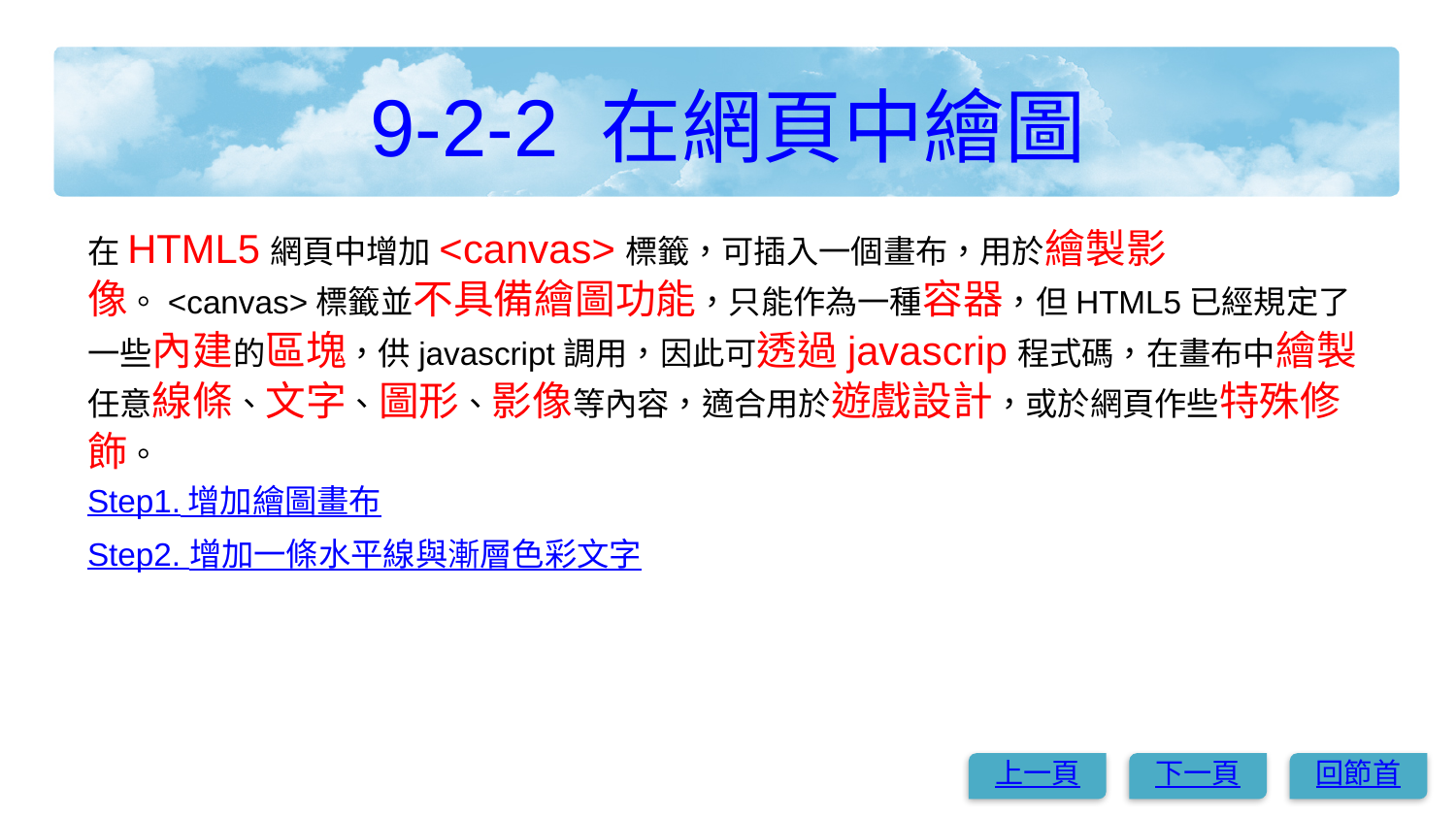

# 9-2-2 在網頁中繪圖
在HTML5網頁中增加<canvas>標籤，可插入一個畫布，用於繪製影像。<canvas>標籤並不具備繪圖功能，只能作為一種容器，但HTML5已經規定了一些內建的區塊，供javascript調用，因此可透過javascrip程式碼，在畫布中繪製任意線條、文字、圖形、影像等內容，適合用於遊戲設計，或於網頁作些特殊修飾。
Step1. 增加繪圖畫布
Step2. 增加一條水平線與漸層色彩文字
上一頁
下一頁
回節首